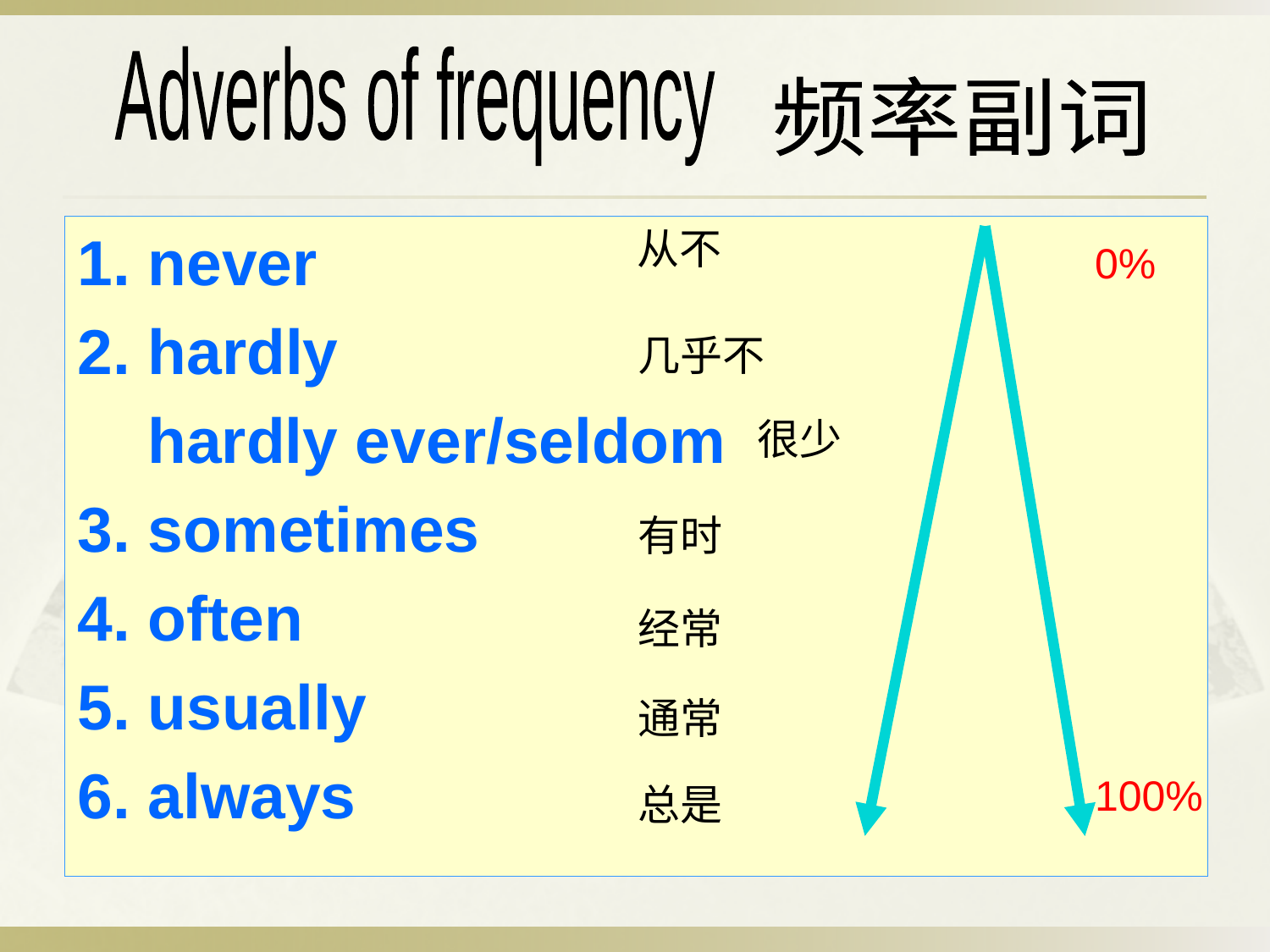

Adverbs of frequency
频率副词
1. never
2. hardly
    hardly ever/seldom
3. sometimes
4. often
5. usually
6. always
从不

0%
几乎不
很少
有时
经常
通常
100%
总是